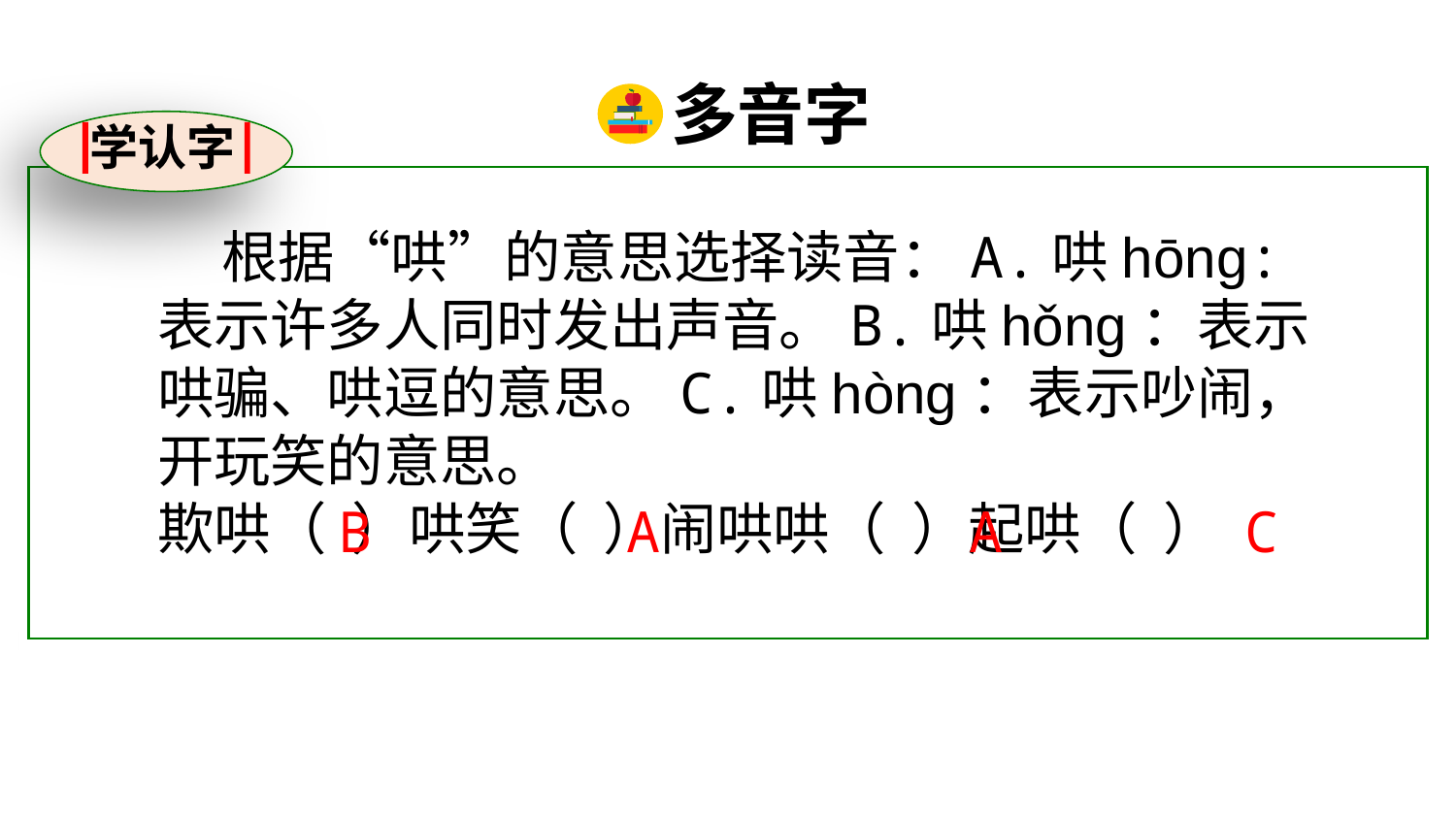

多音字

学认字

    根据“哄”的意思选择读音：A.哄hōng:表示许多人同时发出声音。B.哄hǒng：表示哄骗、哄逗的意思。C.哄hòng：表示吵闹，开玩笑的意思。
欺哄（  ）哄笑（  ）闹哄哄（  ）起哄（  ）
A
B
A
C